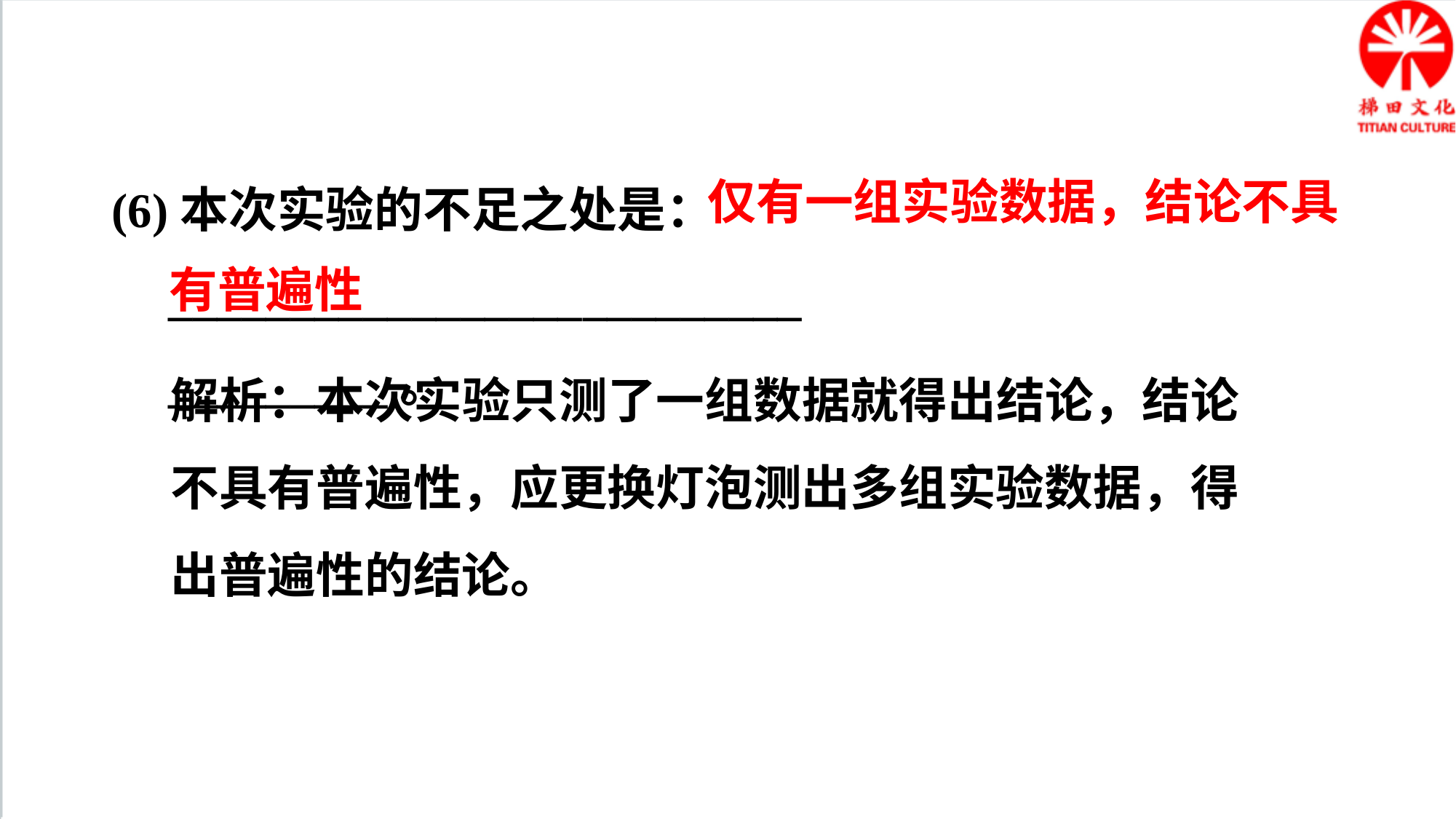

仅有一组实验数据，结论不具
(6)本次实验的不足之处是：__________________________
_________。
有普遍性
解析：本次实验只测了一组数据就得出结论，结论不具有普遍性，应更换灯泡测出多组实验数据，得出普遍性的结论。